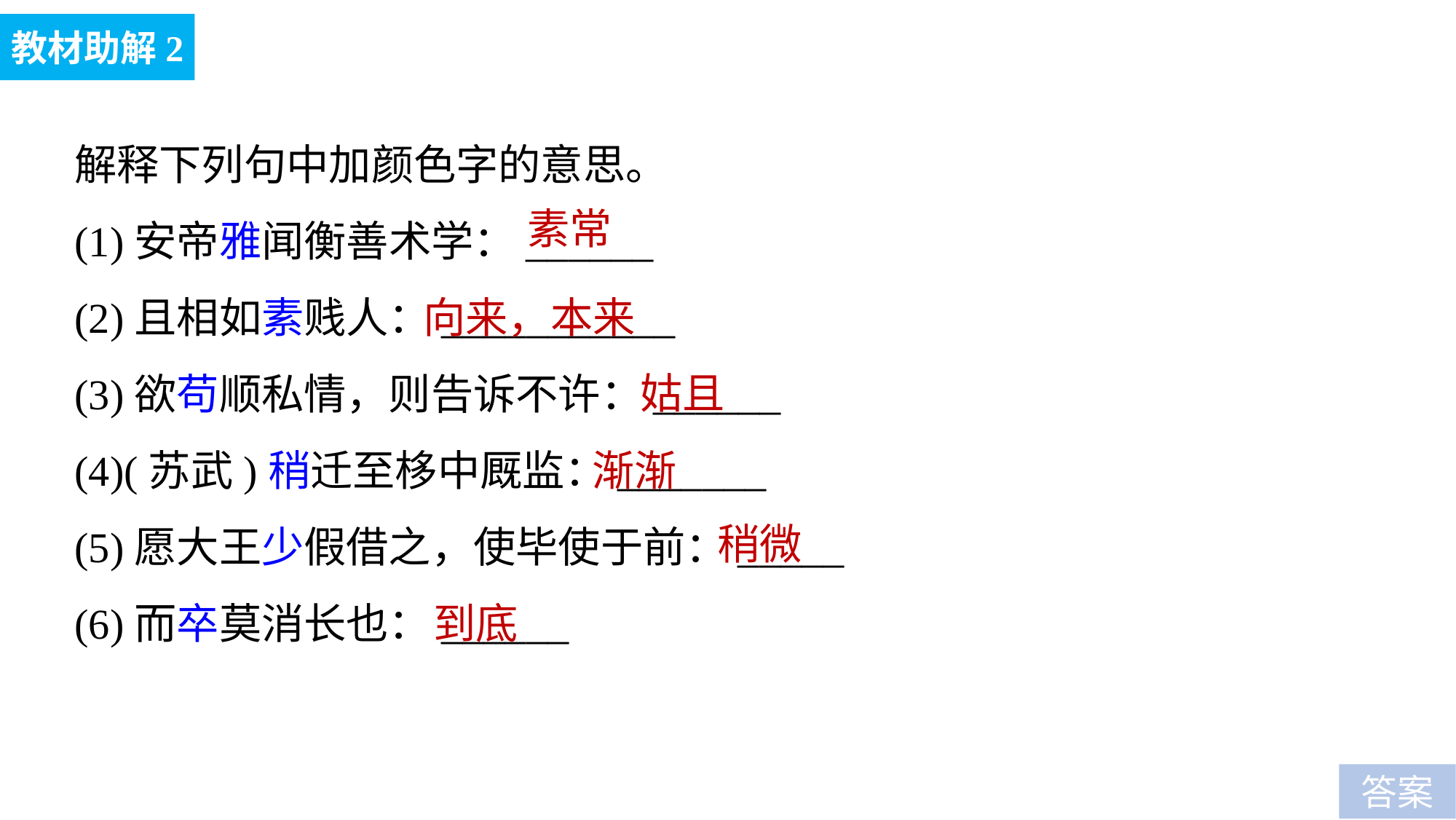

教材助解2
解释下列句中加颜色字的意思。
(1)安帝雅闻衡善术学：______
(2)且相如素贱人：___________
(3)欲苟顺私情，则告诉不许：______
(4)(苏武)稍迁至栘中厩监：_______
(5)愿大王少假借之，使毕使于前：_____
(6)而卒莫消长也：______
素常
向来，本来
姑且
渐渐
稍微
到底
答案